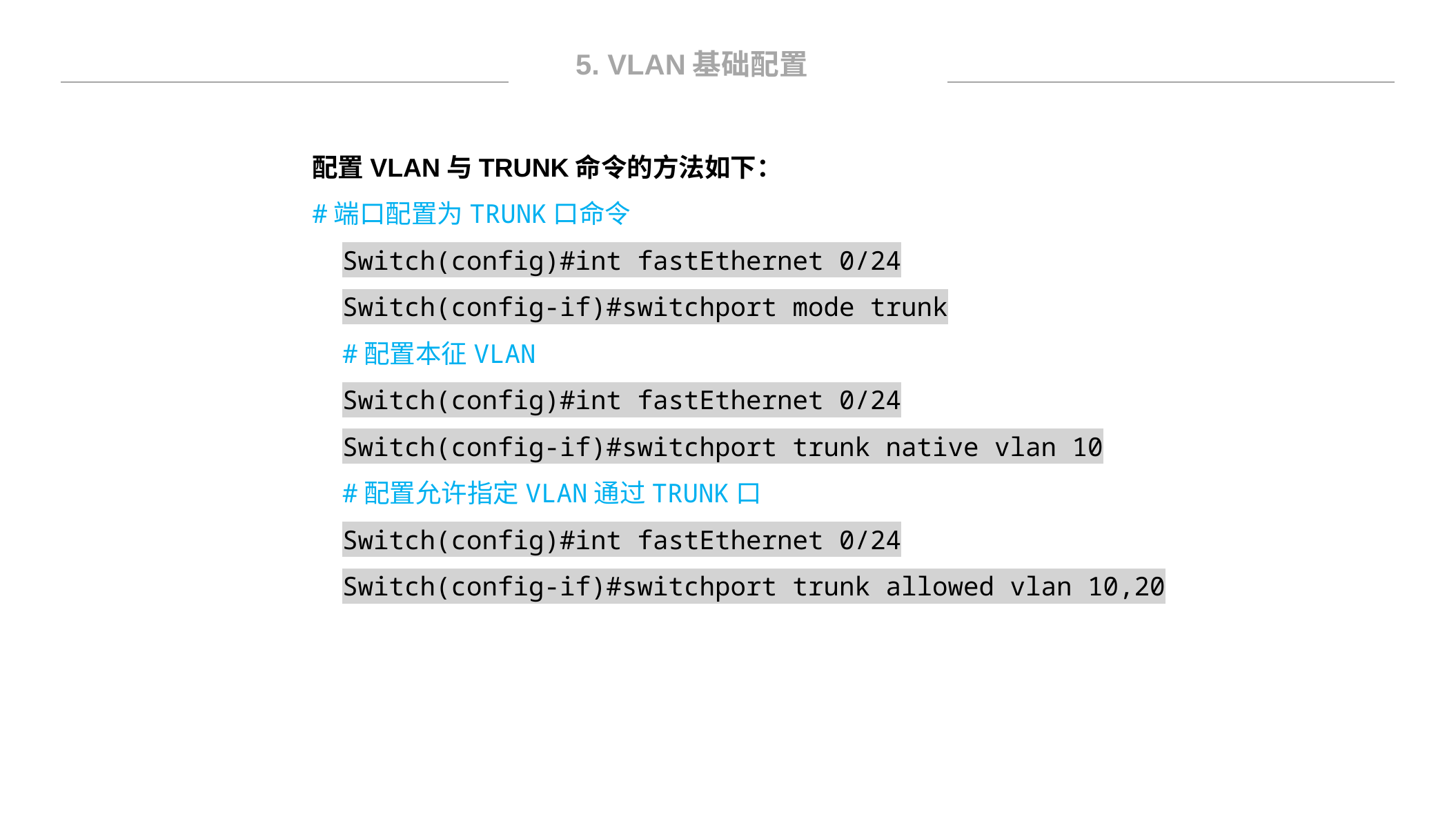

5. VLAN基础配置
配置VLAN与TRUNK命令的方法如下：
#端口配置为TRUNK口命令
Switch(config)#int fastEthernet 0/24
Switch(config-if)#switchport mode trunk
#配置本征VLAN
Switch(config)#int fastEthernet 0/24
Switch(config-if)#switchport trunk native vlan 10
#配置允许指定VLAN通过TRUNK口
Switch(config)#int fastEthernet 0/24
Switch(config-if)#switchport trunk allowed vlan 10,20